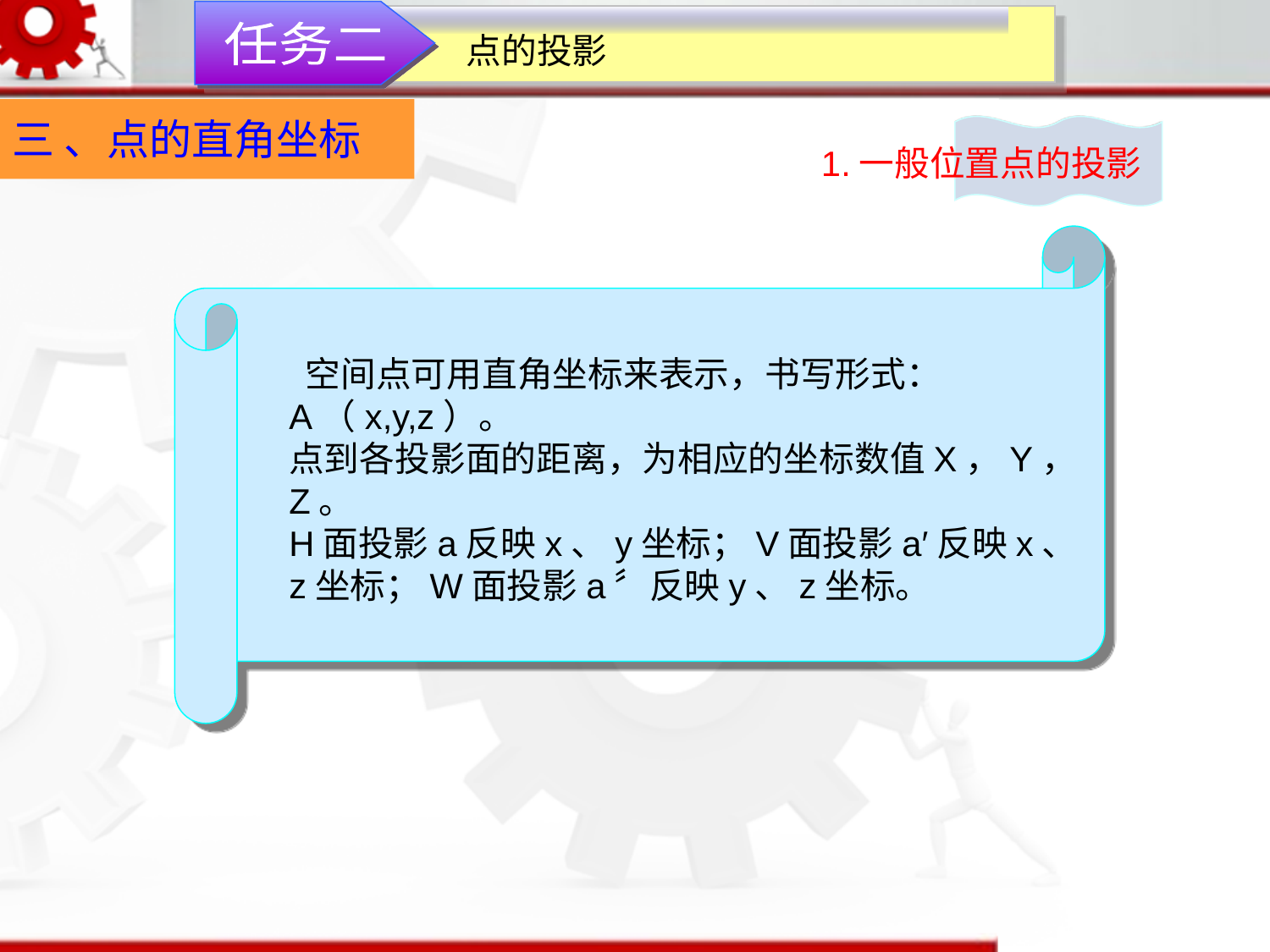

任务二
点的投影
三 、点的直角坐标

1.一般位置点的投影

 空间点可用直角坐标来表示，书写形式：A（x,y,z）。
点到各投影面的距离，为相应的坐标数值X，Y，Z。
H面投影a反映x、y坐标；V面投影a′反映x、z坐标；W面投影a〞反映y、z坐标。